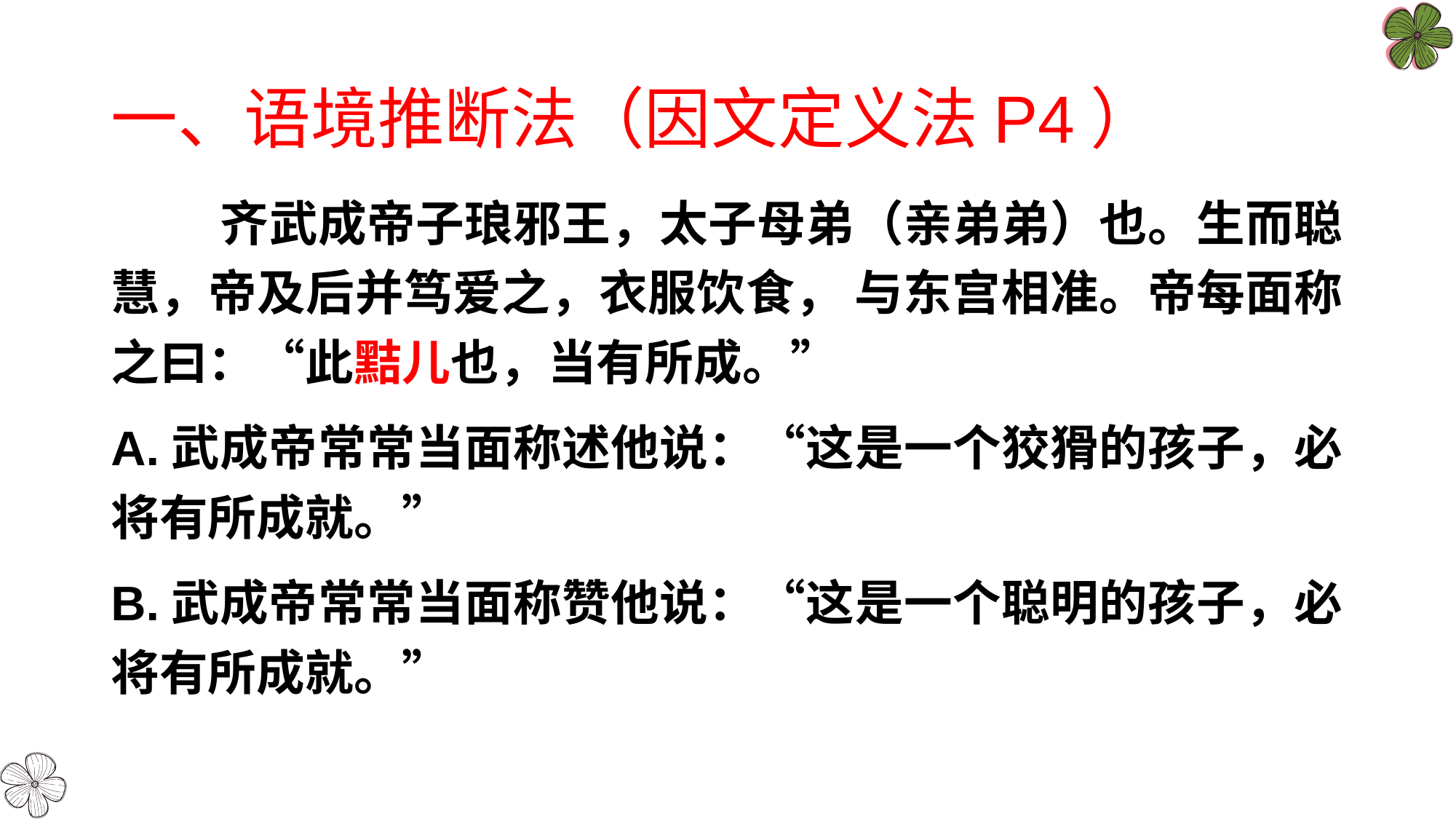

# 一、语境推断法（因文定义法P4）
	齐武成帝子琅邪王，太子母弟（亲弟弟）也。生而聪慧，帝及后并笃爱之，衣服饮食， 与东宫相准。帝每面称之曰：“此黠儿也，当有所成。”
A.武成帝常常当面称述他说：“这是一个狡猾的孩子，必将有所成就。”
B.武成帝常常当面称赞他说：“这是一个聪明的孩子，必将有所成就。”